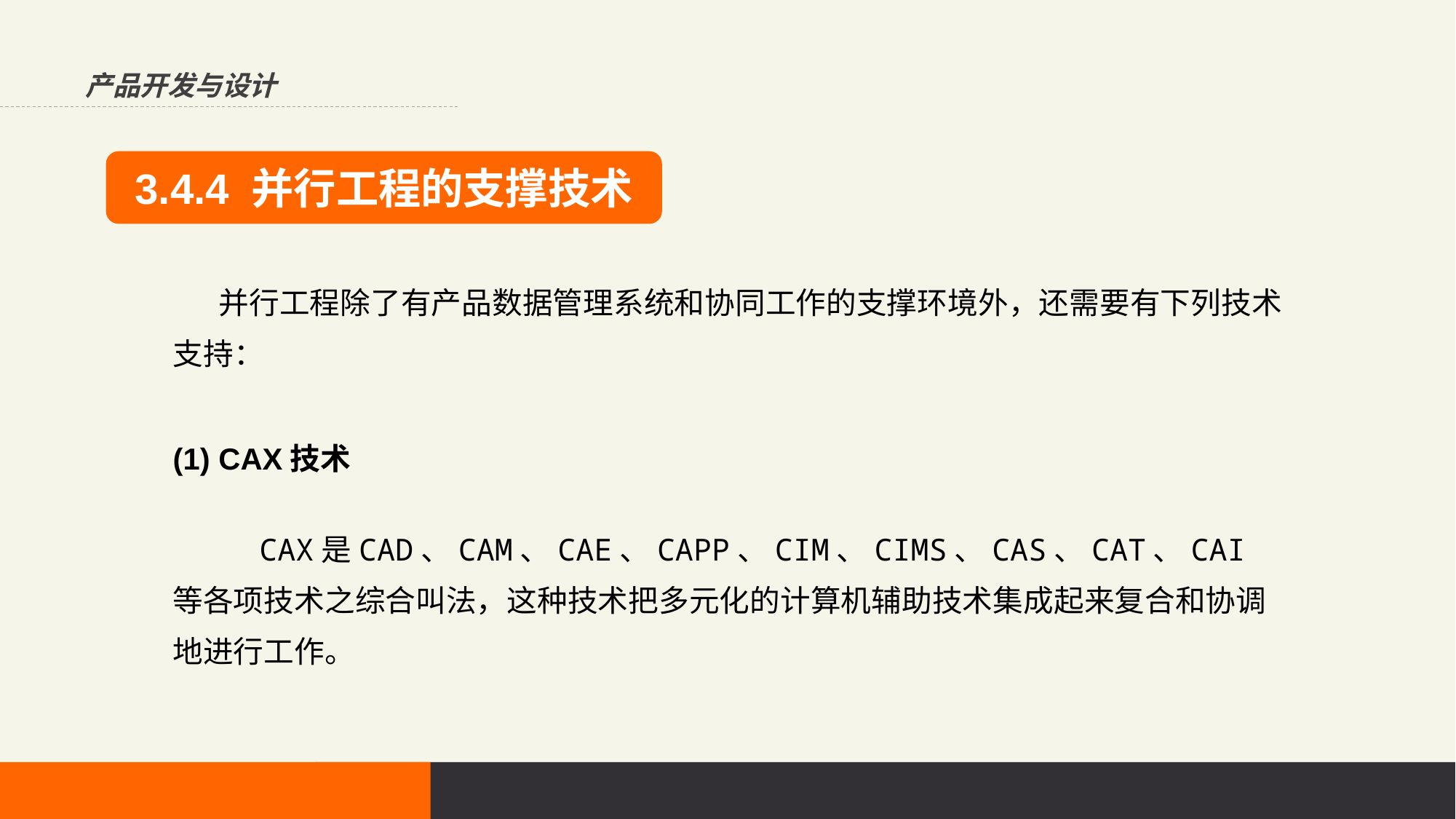

产品开发与设计
3.4.4 并行工程的支撑技术
 并行工程除了有产品数据管理系统和协同工作的支撑环境外，还需要有下列技术支持：
(1) CAX技术

   CAX是CAD、CAM、CAE、CAPP、CIM、CIMS、CAS、CAT、CAI等各项技术之综合叫法，这种技术把多元化的计算机辅助技术集成起来复合和协调地进行工作。